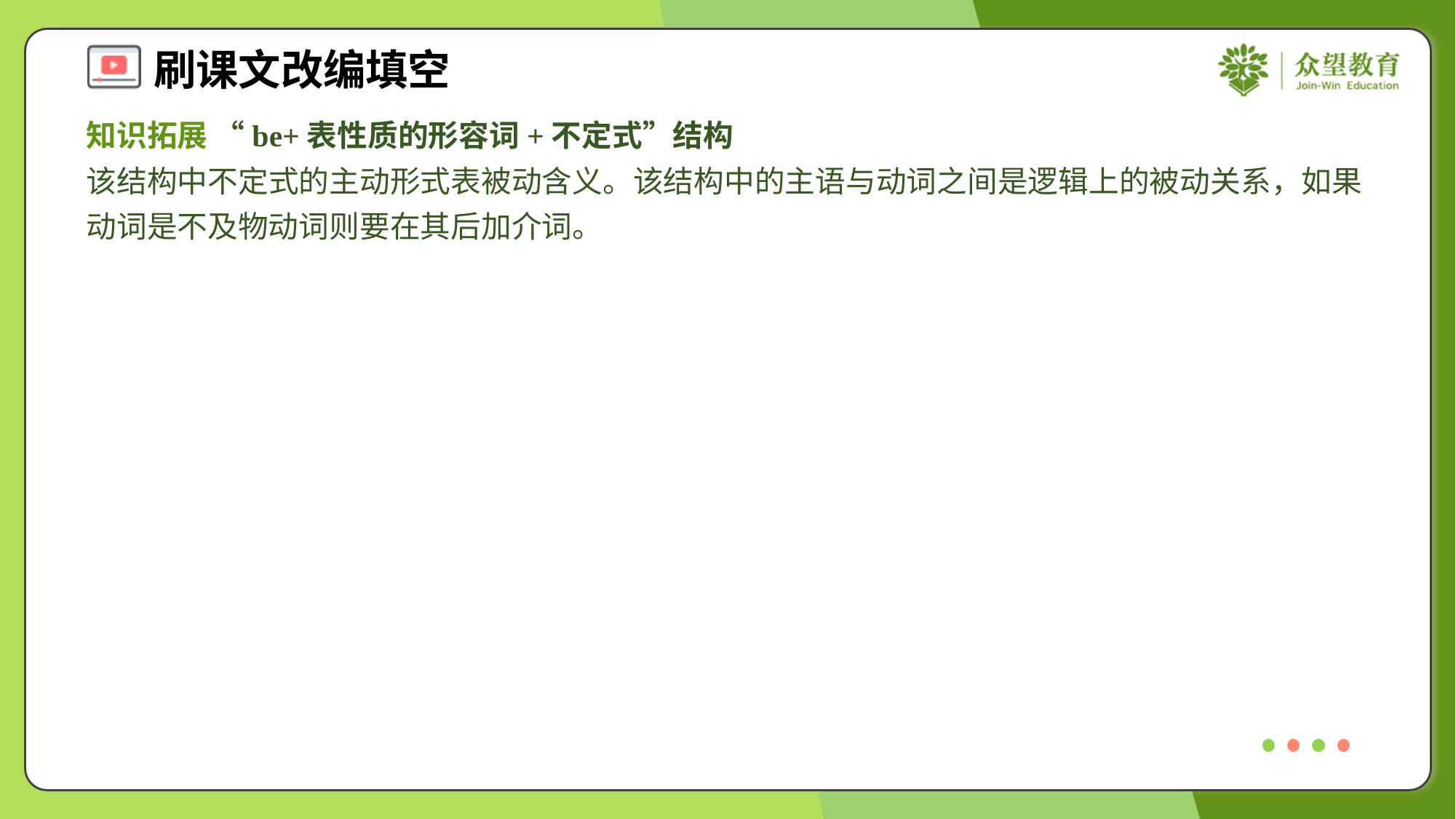

知识拓展 “be+表性质的形容词+不定式”结构
该结构中不定式的主动形式表被动含义。该结构中的主语与动词之间是逻辑上的被动关系，如果动词是不及物动词则要在其后加介词。